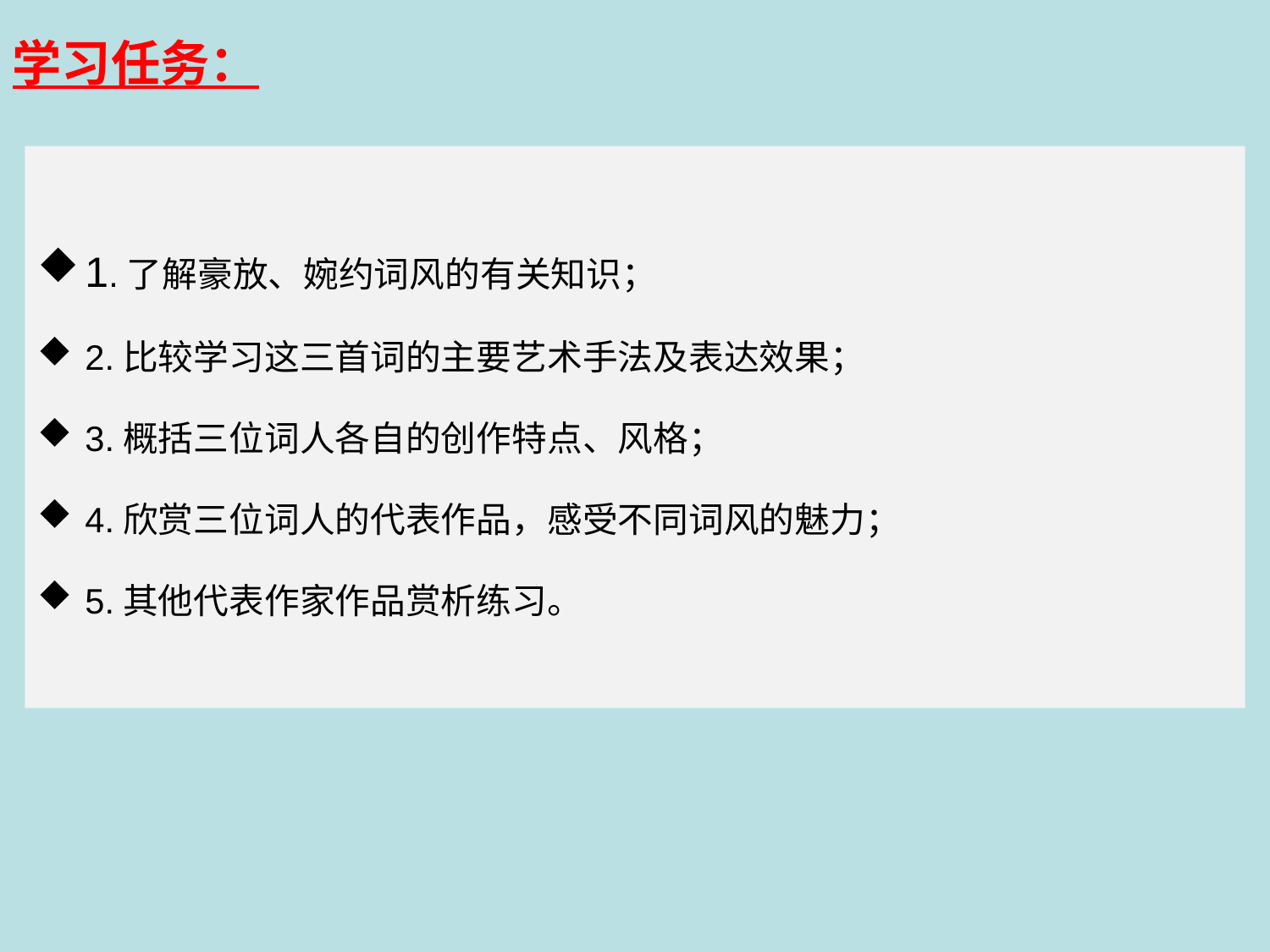

学习任务：

1.了解豪放、婉约词风的有关知识；
2.比较学习这三首词的主要艺术手法及表达效果；
3.概括三位词人各自的创作特点、风格；
4.欣赏三位词人的代表作品，感受不同词风的魅力；
5.其他代表作家作品赏析练习。